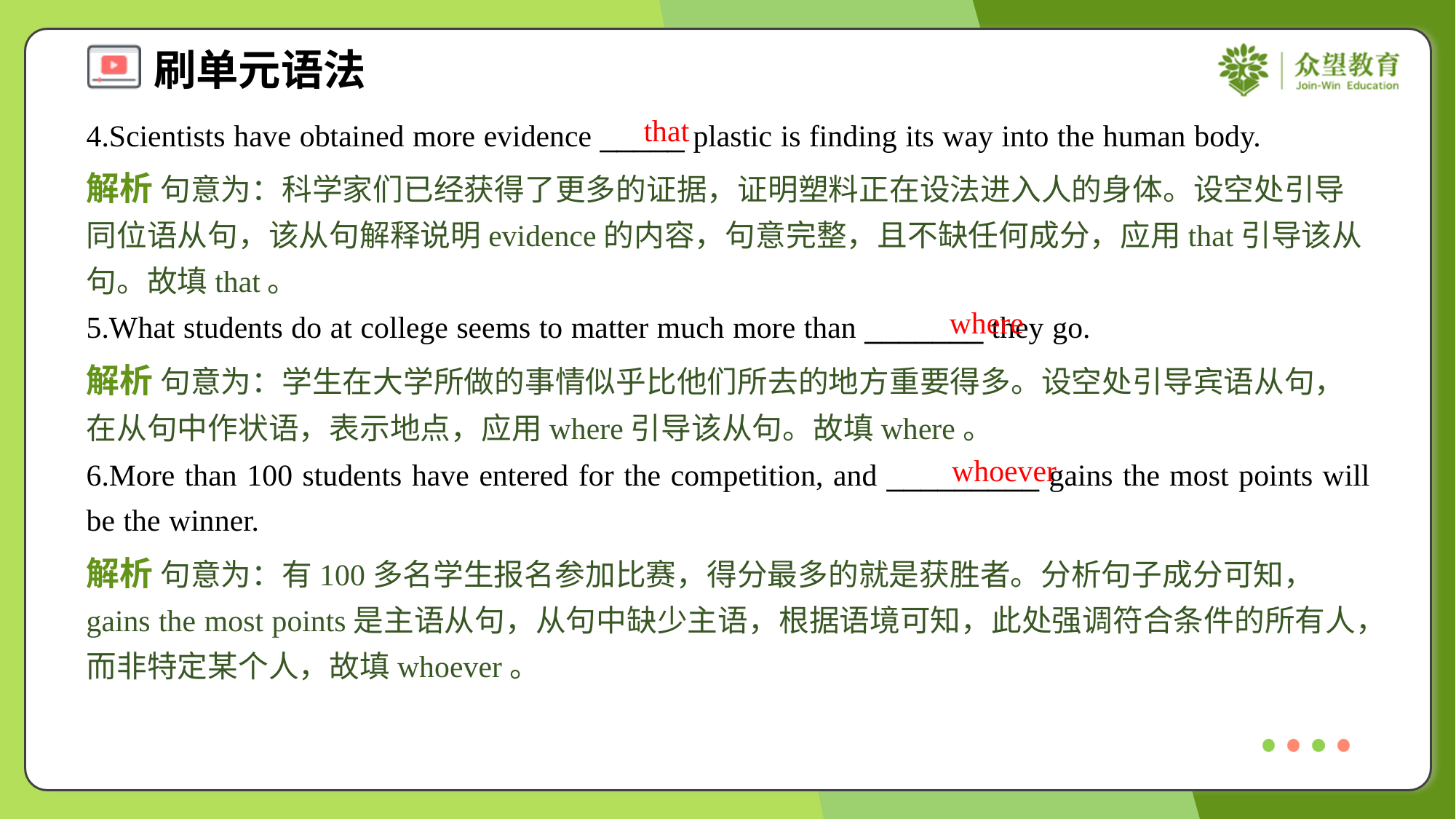

that
4.Scientists have obtained more evidence _____ plastic is finding its way into the human body.
解析 句意为：科学家们已经获得了更多的证据，证明塑料正在设法进入人的身体。设空处引导同位语从句，该从句解释说明evidence的内容，句意完整，且不缺任何成分，应用that引导该从句。故填that。
where
5.What students do at college seems to matter much more than _______ they go.
解析 句意为：学生在大学所做的事情似乎比他们所去的地方重要得多。设空处引导宾语从句，在从句中作状语，表示地点，应用where引导该从句。故填where。
whoever
6.More than 100 students have entered for the competition, and _________ gains the most points will be the winner.
解析 句意为：有100多名学生报名参加比赛，得分最多的就是获胜者。分析句子成分可知，         gains the most points是主语从句，从句中缺少主语，根据语境可知，此处强调符合条件的所有人，而非特定某个人，故填whoever。